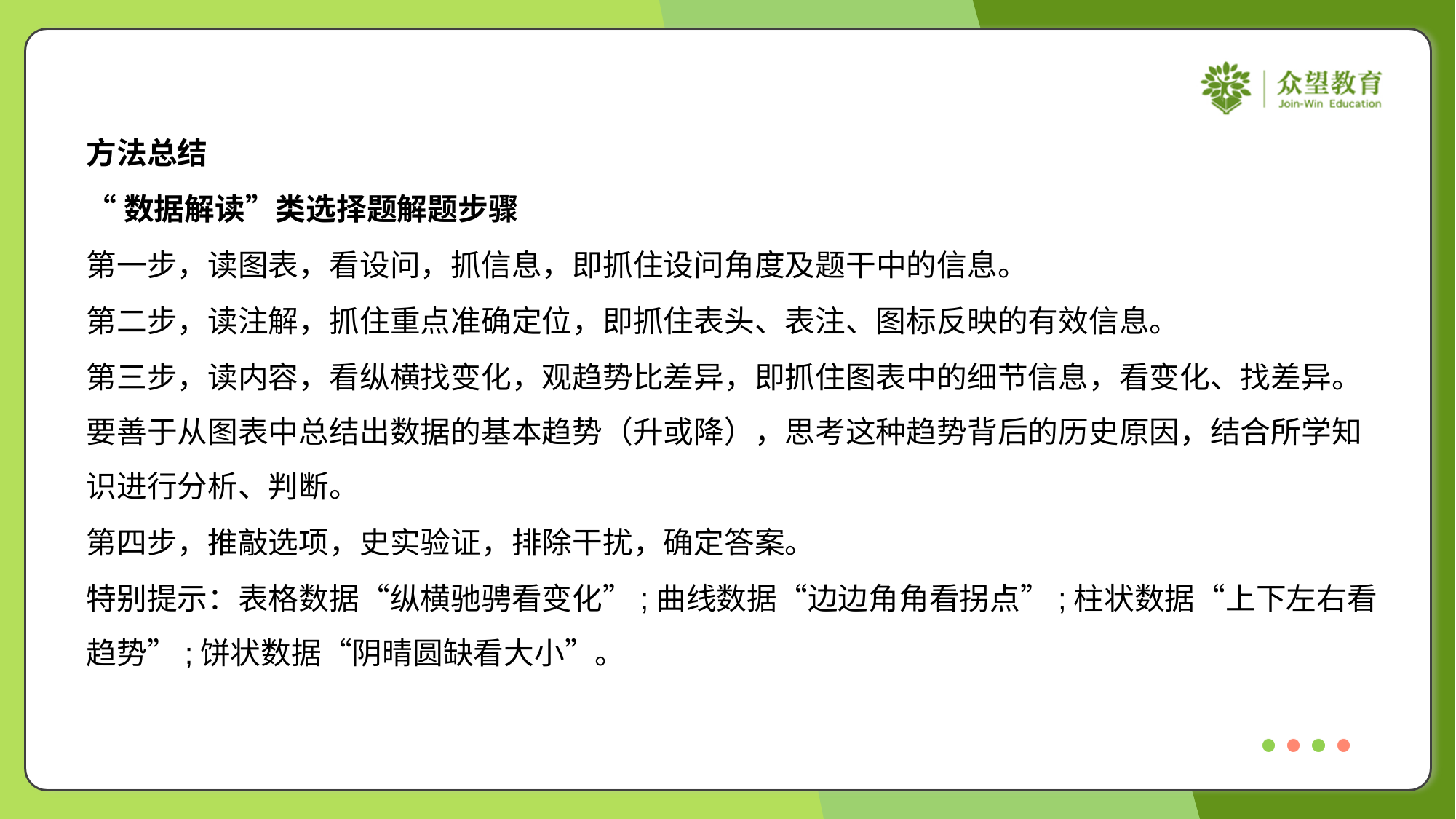

方法总结
“数据解读”类选择题解题步骤
第一步，读图表，看设问，抓信息，即抓住设问角度及题干中的信息。
第二步，读注解，抓住重点准确定位，即抓住表头、表注、图标反映的有效信息。
第三步，读内容，看纵横找变化，观趋势比差异，即抓住图表中的细节信息，看变化、找差异。
要善于从图表中总结出数据的基本趋势（升或降），思考这种趋势背后的历史原因，结合所学知
识进行分析、判断。
第四步，推敲选项，史实验证，排除干扰，确定答案。
特别提示：表格数据“纵横驰骋看变化”;曲线数据“边边角角看拐点”;柱状数据“上下左右看
趋势”;饼状数据“阴晴圆缺看大小”。